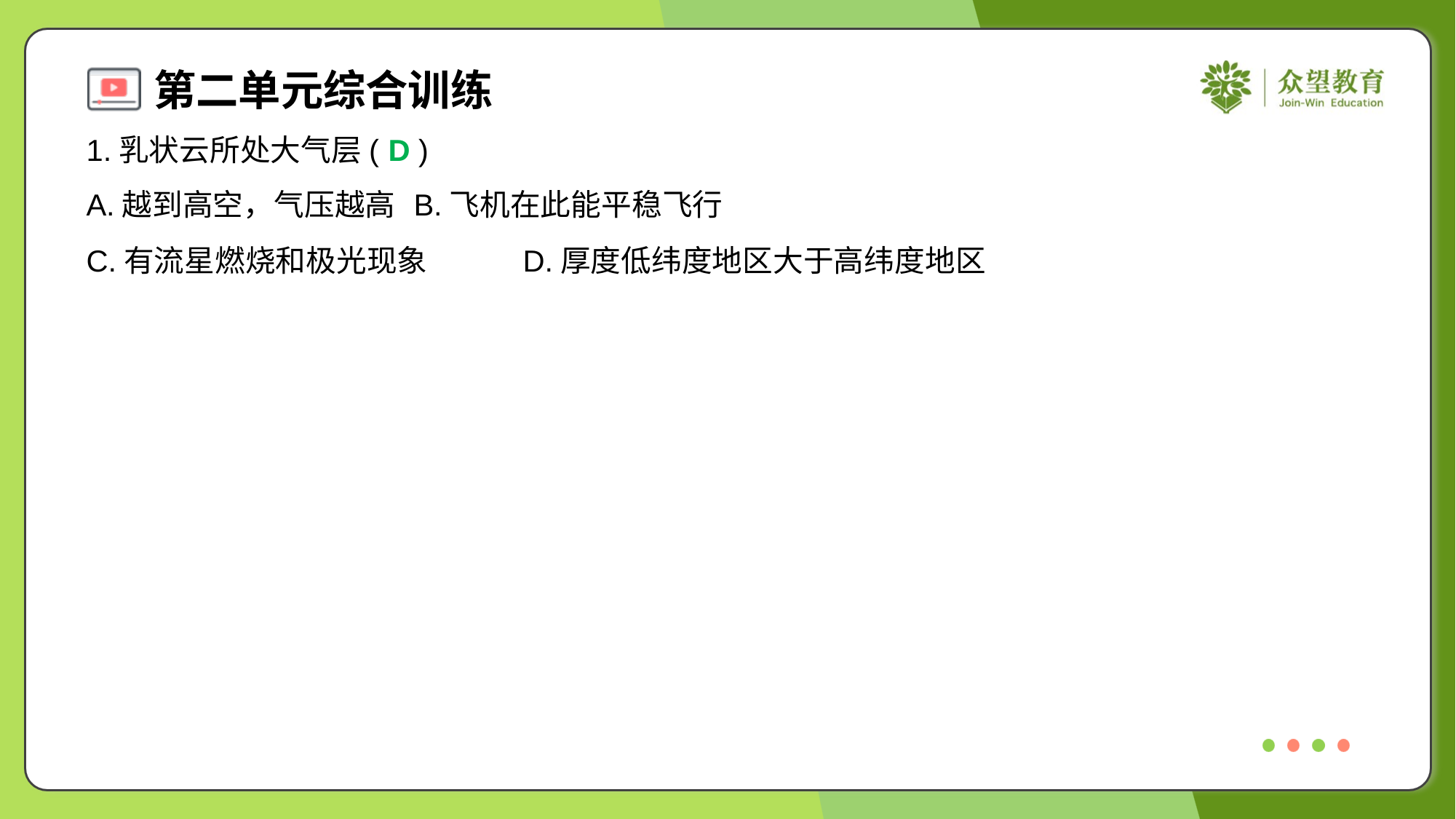

1.乳状云所处大气层(     )
D
A.越到高空，气压越高	B.飞机在此能平稳飞行
C.有流星燃烧和极光现象	D.厚度低纬度地区大于高纬度地区